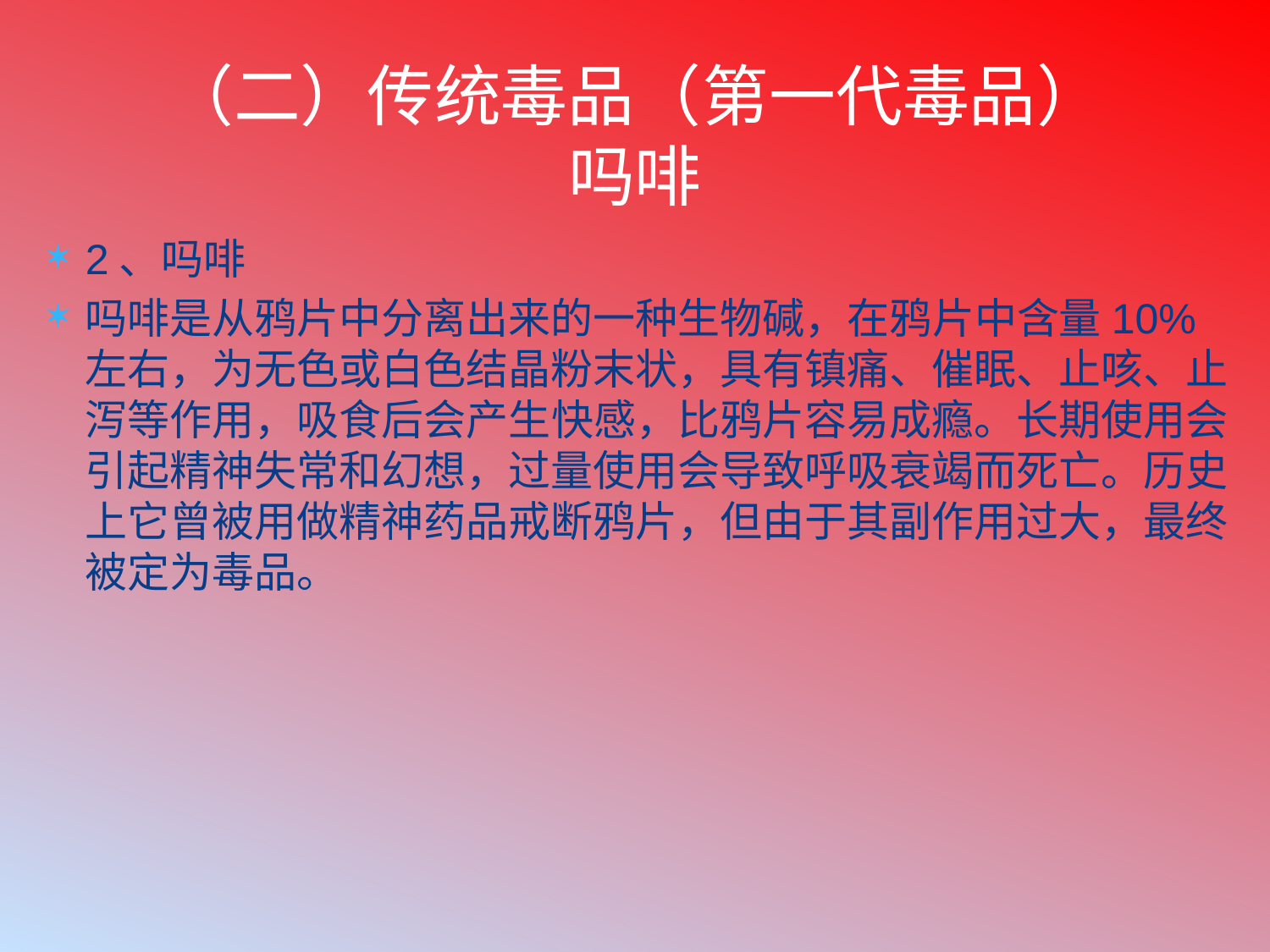

# （二）传统毒品（第一代毒品） 吗啡
2、吗啡
吗啡是从鸦片中分离出来的一种生物碱，在鸦片中含量10%左右，为无色或白色结晶粉末状，具有镇痛、催眠、止咳、止泻等作用，吸食后会产生快感，比鸦片容易成瘾。长期使用会引起精神失常和幻想，过量使用会导致呼吸衰竭而死亡。历史上它曾被用做精神药品戒断鸦片，但由于其副作用过大，最终被定为毒品。